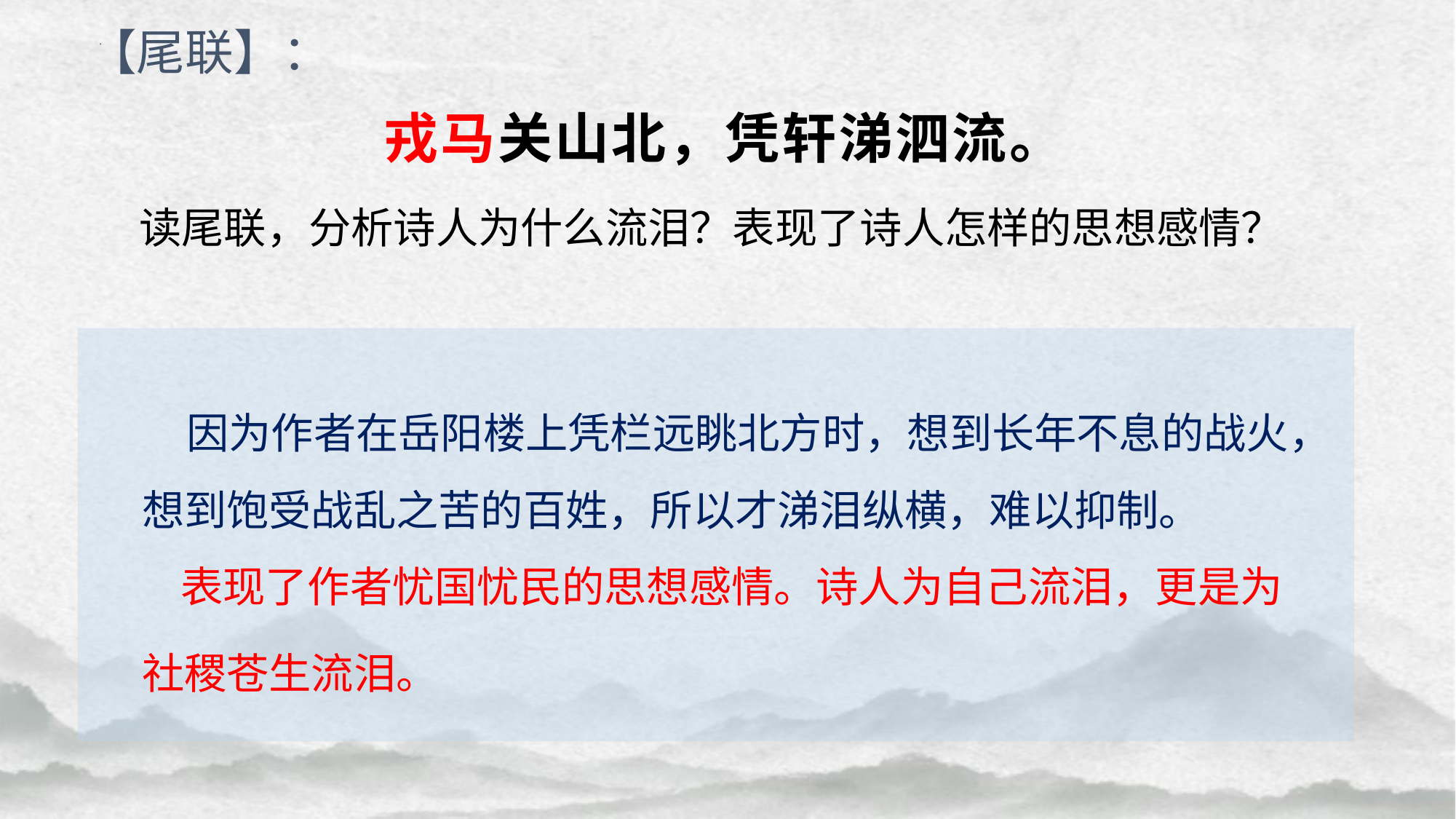

【尾联】：
戎马关山北，凭轩涕泗流。
读尾联，分析诗人为什么流泪？表现了诗人怎样的思想感情？
   因为作者在岳阳楼上凭栏远眺北方时，想到长年不息的战火，想到饱受战乱之苦的百姓，所以才涕泪纵横，难以抑制。
   表现了作者忧国忧民的思想感情。诗人为自己流泪，更是为社稷苍生流泪。